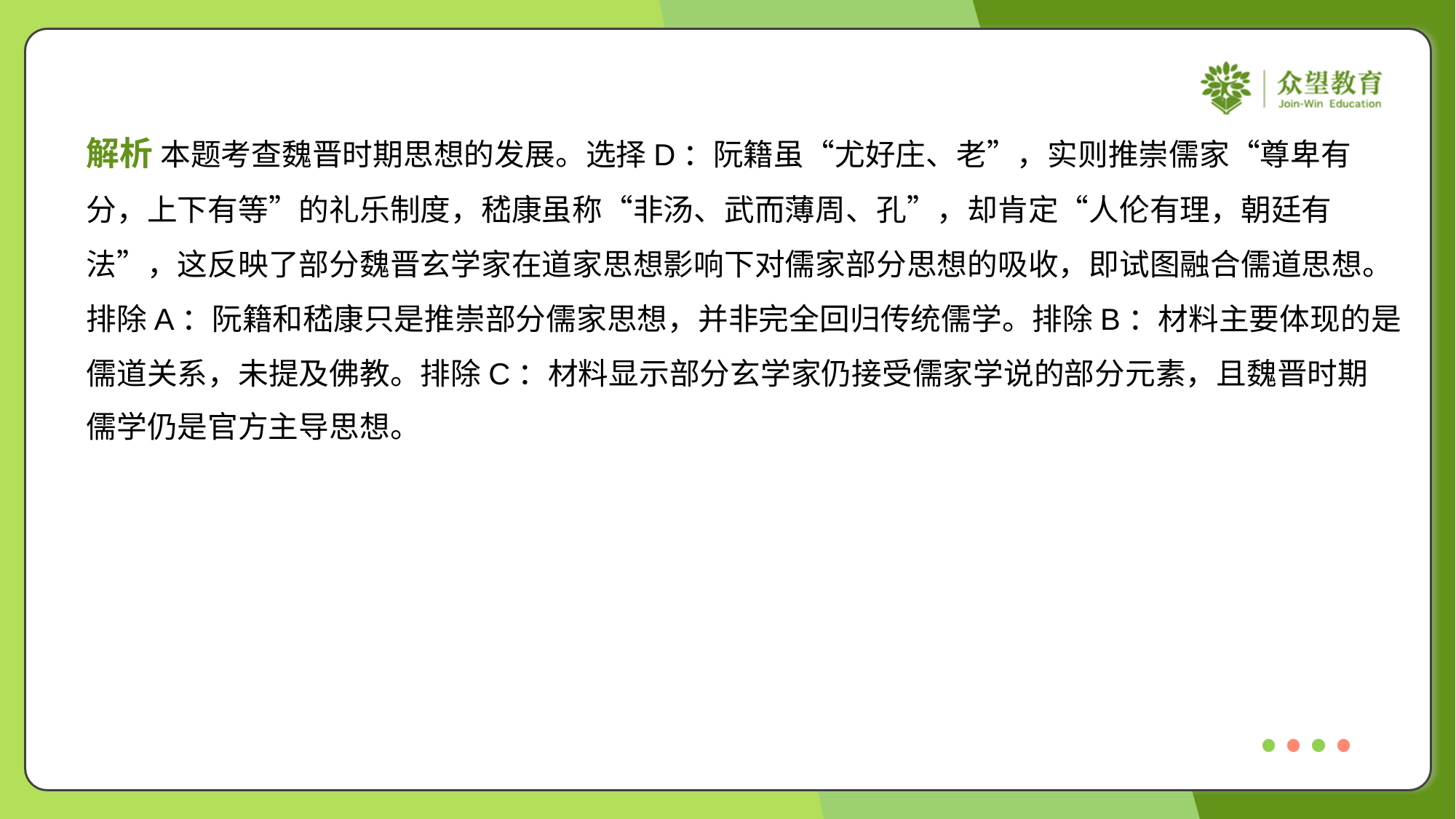

解析 本题考查魏晋时期思想的发展。选择D：阮籍虽“尤好庄、老”，实则推崇儒家“尊卑有
分，上下有等”的礼乐制度，嵇康虽称“非汤、武而薄周、孔”，却肯定“人伦有理，朝廷有
法”，这反映了部分魏晋玄学家在道家思想影响下对儒家部分思想的吸收，即试图融合儒道思想。
排除A：阮籍和嵇康只是推崇部分儒家思想，并非完全回归传统儒学。排除B：材料主要体现的是
儒道关系，未提及佛教。排除C：材料显示部分玄学家仍接受儒家学说的部分元素，且魏晋时期
儒学仍是官方主导思想。